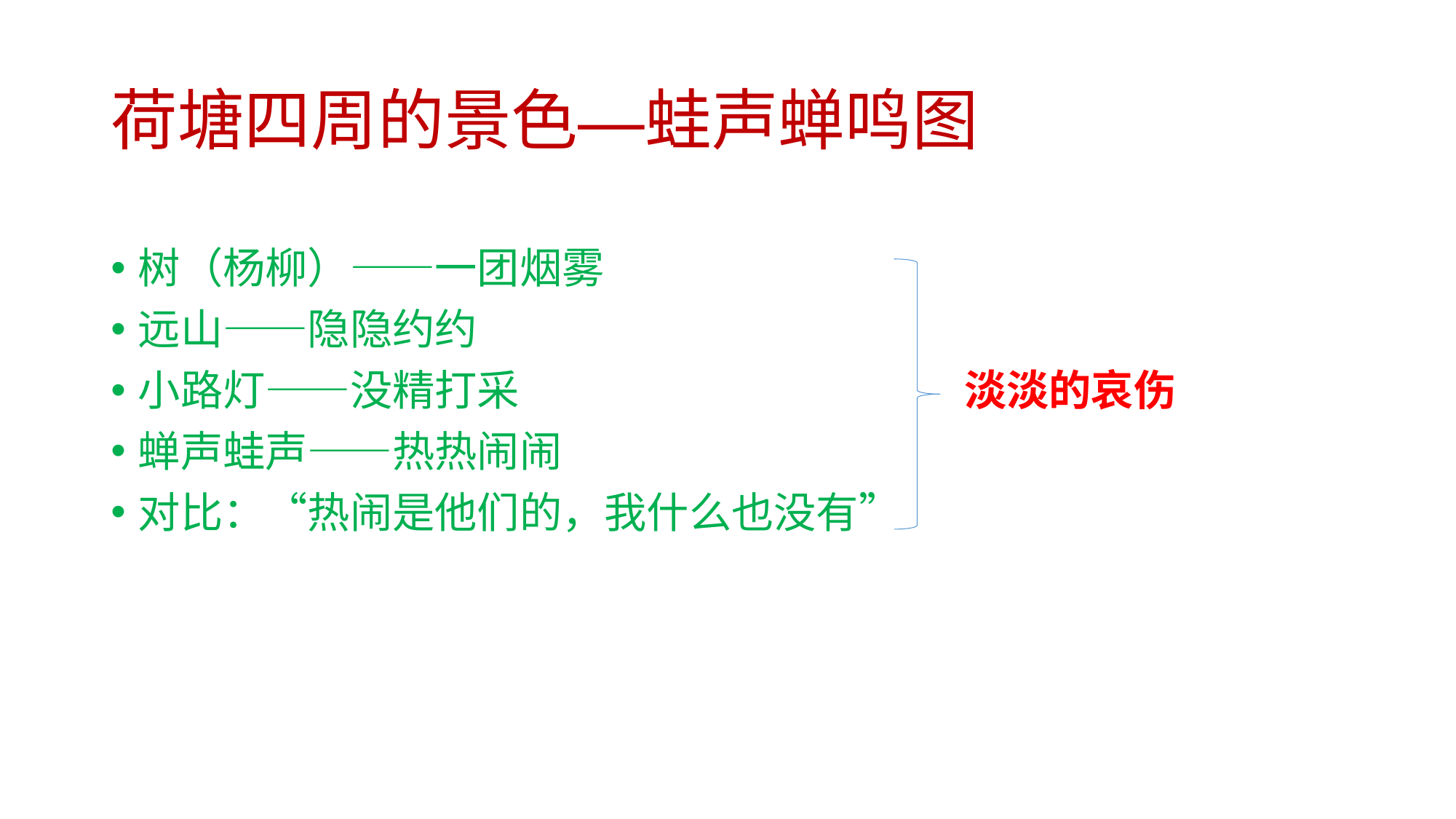

# 荷塘四周的景色—蛙声蝉鸣图
树（杨柳）——一团烟雾
远山——隐隐约约
小路灯——没精打采                                               淡淡的哀伤
蝉声蛙声——热热闹闹
对比：“热闹是他们的，我什么也没有”